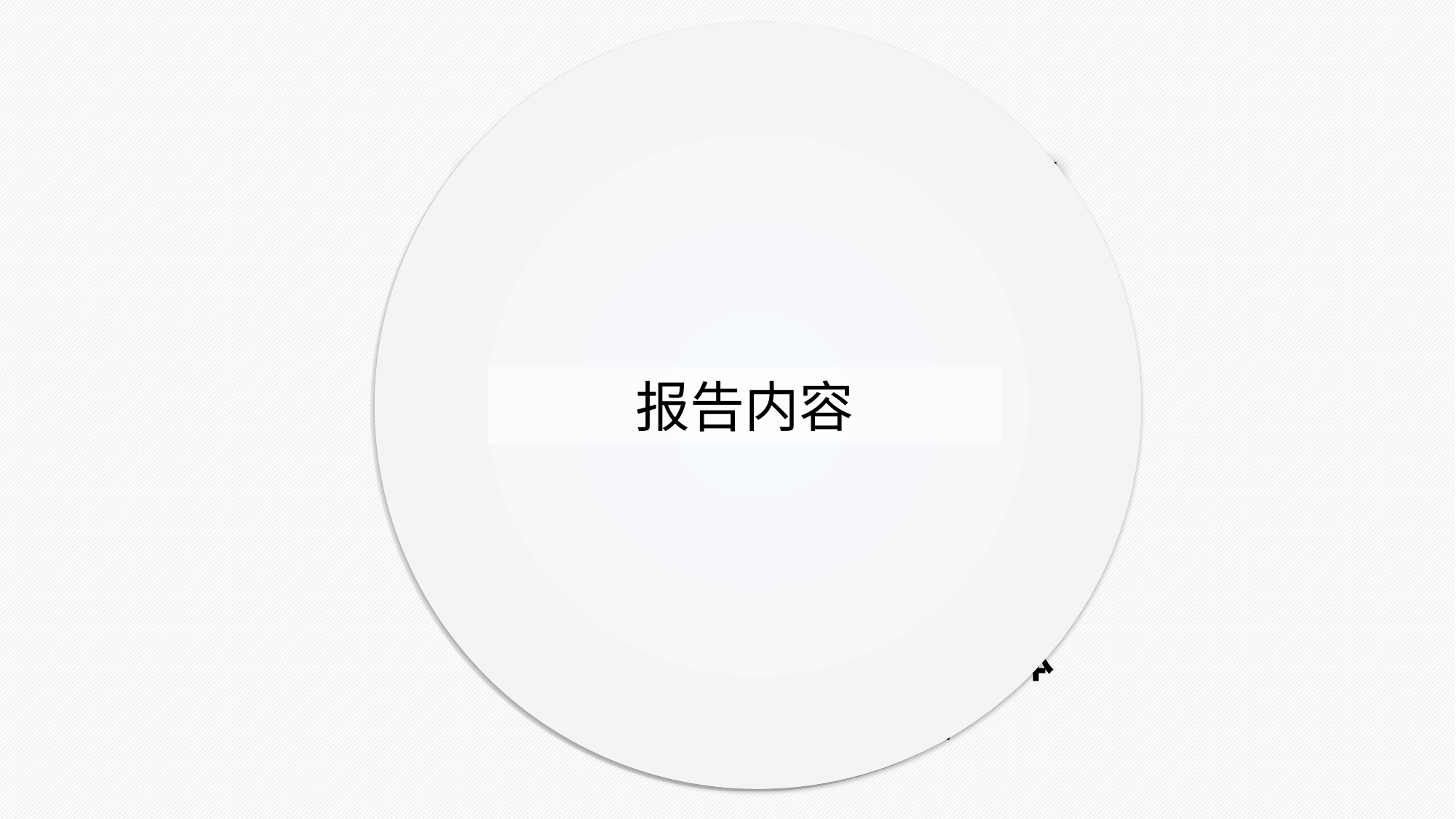

加拿大COOP项目精髓介绍
报告内容
开展COOP创新方式的相应对策
引进COOP项目实践教学的具体分析